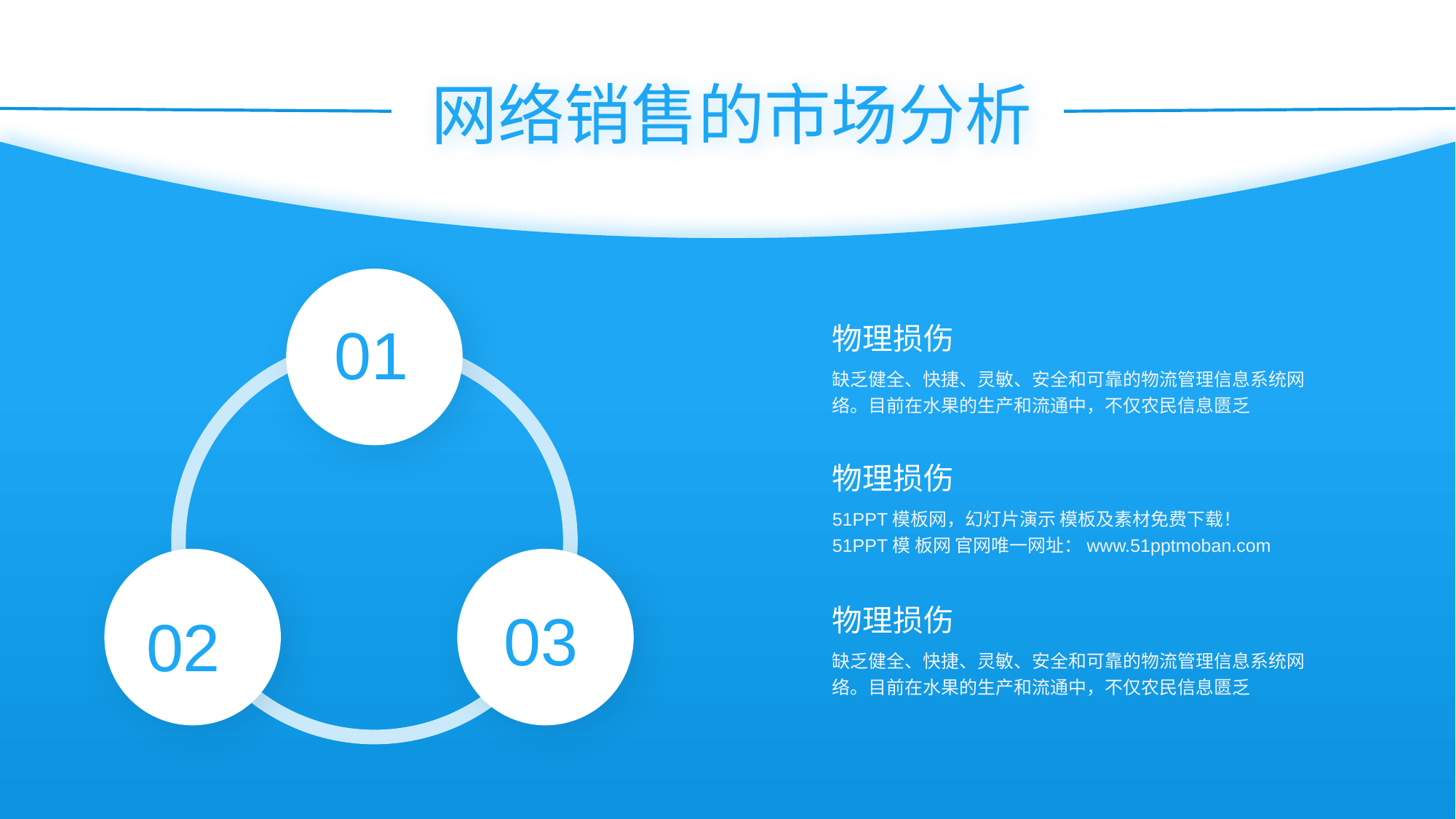

网络销售的市场分析

物理损伤
01
缺乏健全、快捷、灵敏、安全和可靠的物流管理信息系统网络。目前在水果的生产和流通中，不仅农民信息匮乏
物理损伤
51PPT模板网，幻灯片演示 模板及素材免费下载！
51PPT模 板网 官网唯一网址：www.51pptmoban.com
物理损伤
03
02
缺乏健全、快捷、灵敏、安全和可靠的物流管理信息系统网络。目前在水果的生产和流通中，不仅农民信息匮乏